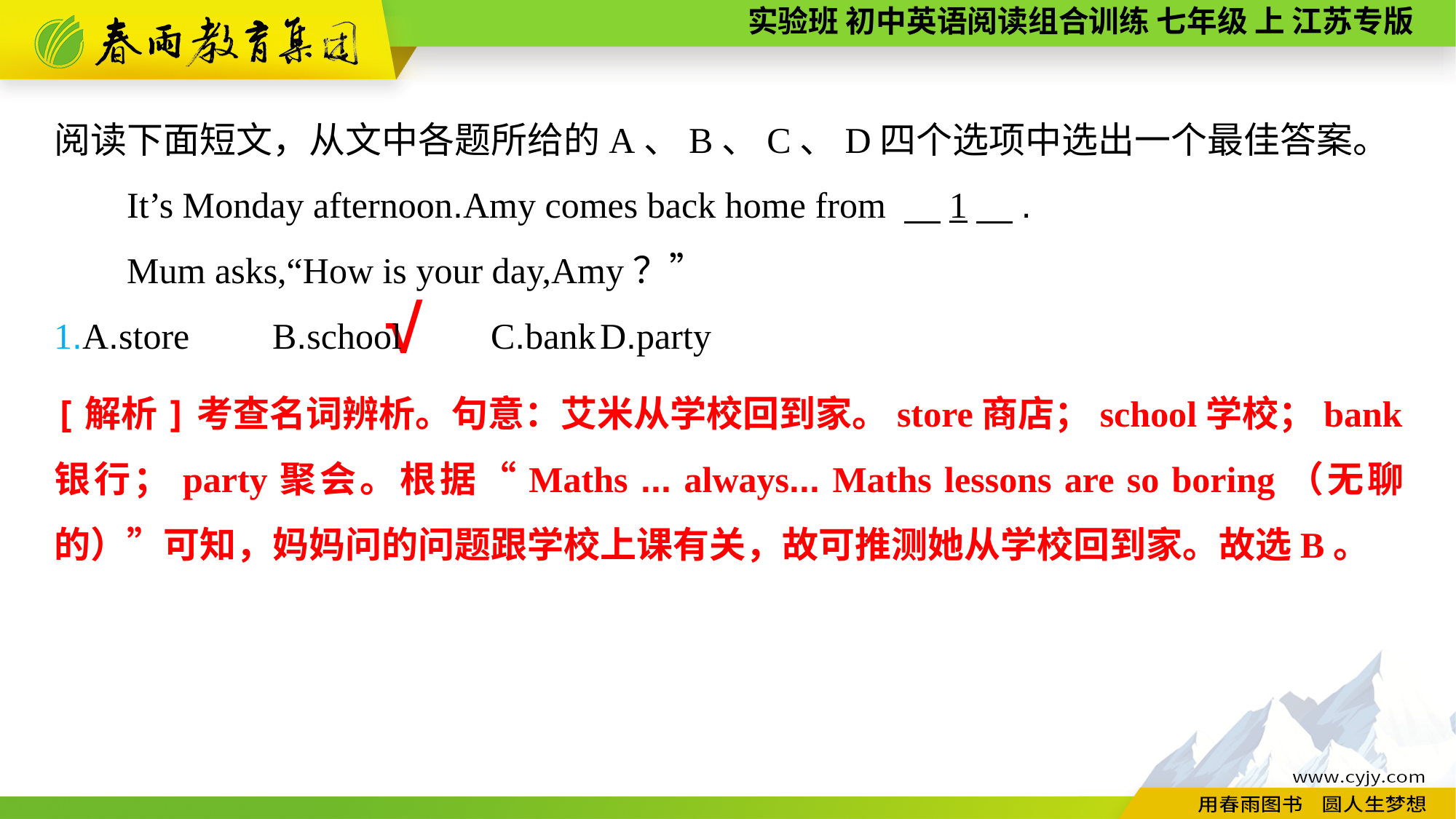

阅读下面短文，从文中各题所给的A、B、C、D四个选项中选出一个最佳答案。
It’s Monday afternoon.Amy comes back home from 　1　.
Mum asks,“How is your day,Amy？”
1.A.store	B.school	C.bank	D.party
√
[解析]考查名词辨析。句意：艾米从学校回到家。store商店；school学校；bank银行；party聚会。根据“Maths ... always... Maths lessons are so boring（无聊的）”可知，妈妈问的问题跟学校上课有关，故可推测她从学校回到家。故选B。